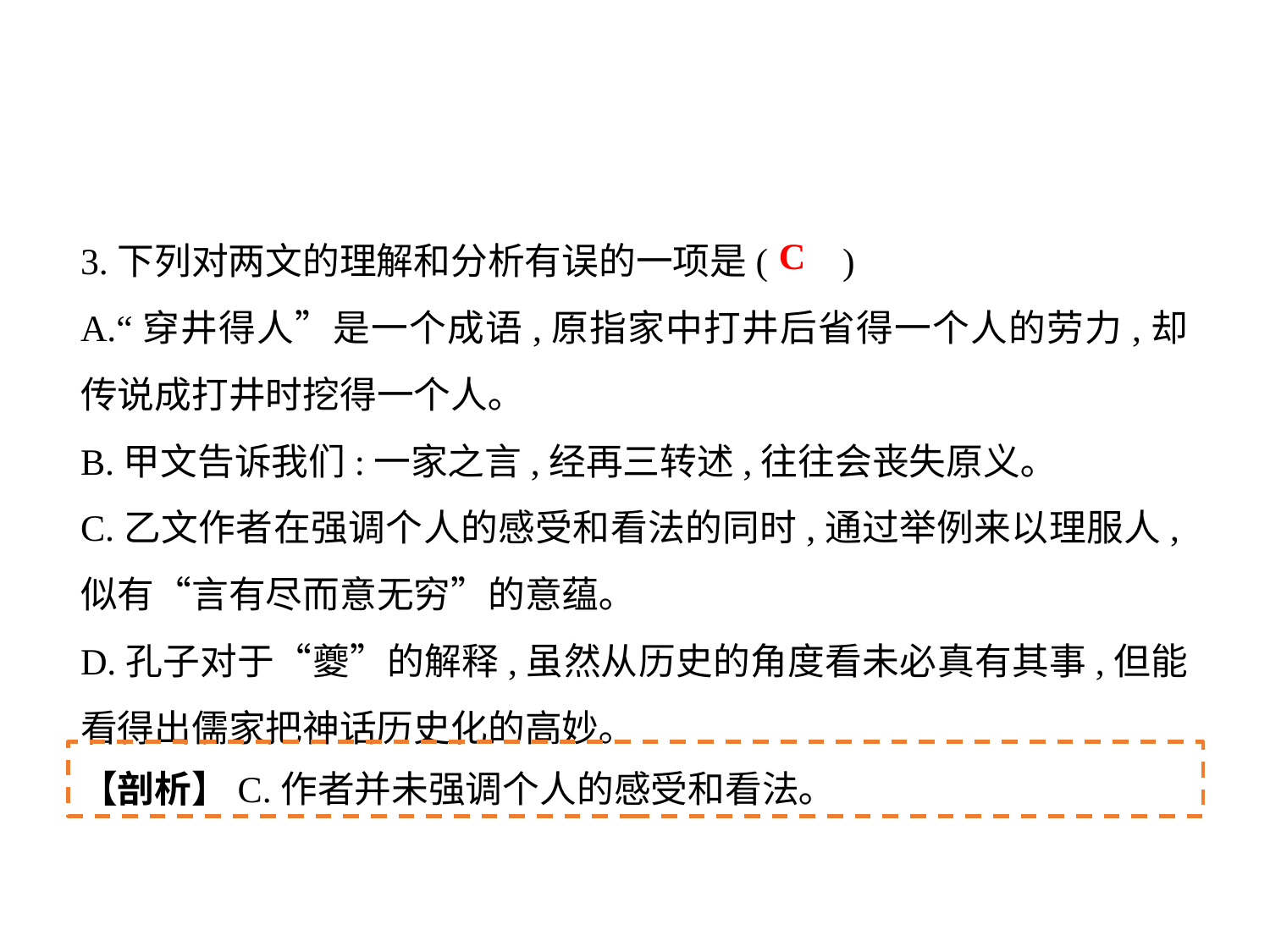

3.下列对两文的理解和分析有误的一项是(	)
A.“穿井得人”是一个成语,原指家中打井后省得一个人的劳力,却传说成打井时挖得一个人｡
B.甲文告诉我们:一家之言,经再三转述,往往会丧失原义｡
C.乙文作者在强调个人的感受和看法的同时,通过举例来以理服人,似有“言有尽而意无穷”的意蕴｡
D.孔子对于“夔”的解释,虽然从历史的角度看未必真有其事,但能看得出儒家把神话历史化的高妙｡
C
【剖析】C.作者并未强调个人的感受和看法｡